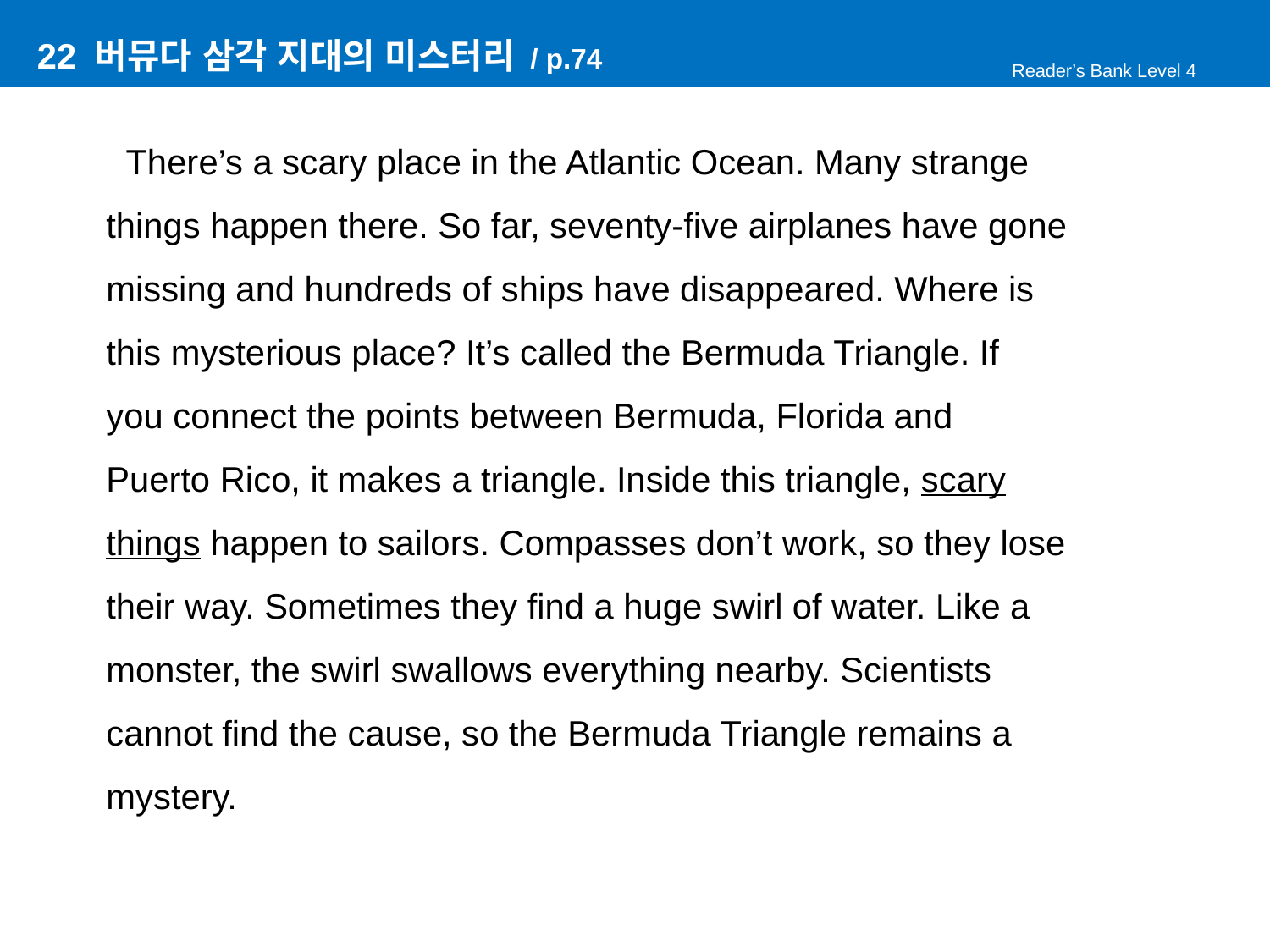

# 22 버뮤다 삼각 지대의 미스터리 / p.74
Reader’s Bank Level 4

  There’s a scary place in the Atlantic Ocean. Many strange
things happen there. So far, seventy-five airplanes have gone
missing and hundreds of ships have disappeared. Where is
this mysterious place? It’s called the Bermuda Triangle. If
you connect the points between Bermuda, Florida and
Puerto Rico, it makes a triangle. Inside this triangle, scary
things happen to sailors. Compasses don’t work, so they lose
their way. Sometimes they find a huge swirl of water. Like a
monster, the swirl swallows everything nearby. Scientists
cannot find the cause, so the Bermuda Triangle remains a
mystery.